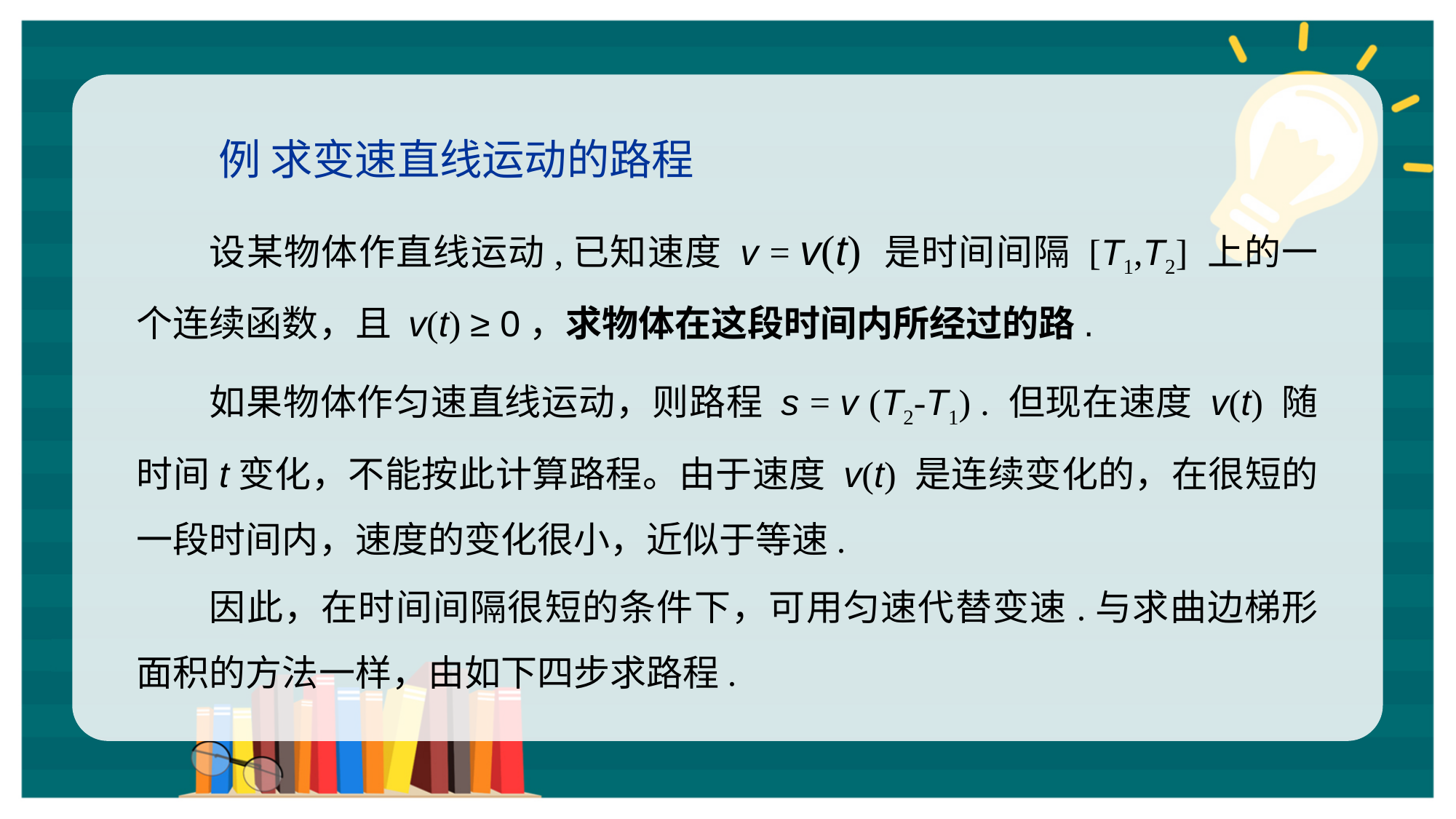

例 求变速直线运动的路程
设某物体作直线运动,已知速度 v = v(t) 是时间间隔 [T1,T2] 上的一个连续函数，且 v(t) ≥ 0，求物体在这段时间内所经过的路.
如果物体作匀速直线运动，则路程 s = v (T2-T1) . 但现在速度 v(t) 随时间t变化，不能按此计算路程。由于速度 v(t) 是连续变化的，在很短的一段时间内，速度的变化很小，近似于等速.
因此，在时间间隔很短的条件下，可用匀速代替变速.与求曲边梯形面积的方法一样，由如下四步求路程.